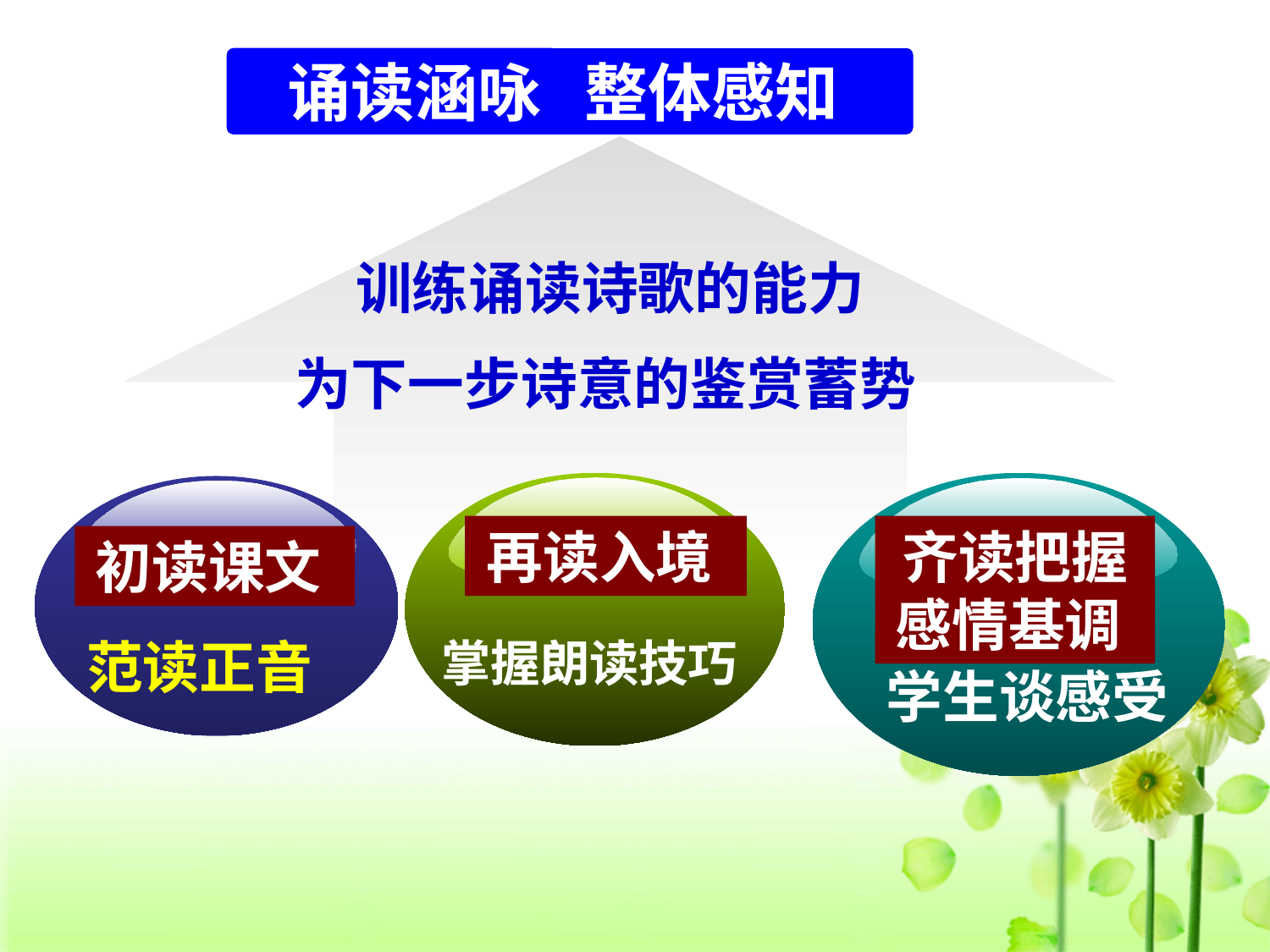

诵读涵咏   整体感知

训练诵读诗歌的能力
为下一步诗意的鉴赏蓄势

再读入境
齐读把握
感情基调
初读课文
  范读正音
  掌握朗读技巧
  学生谈感受
9